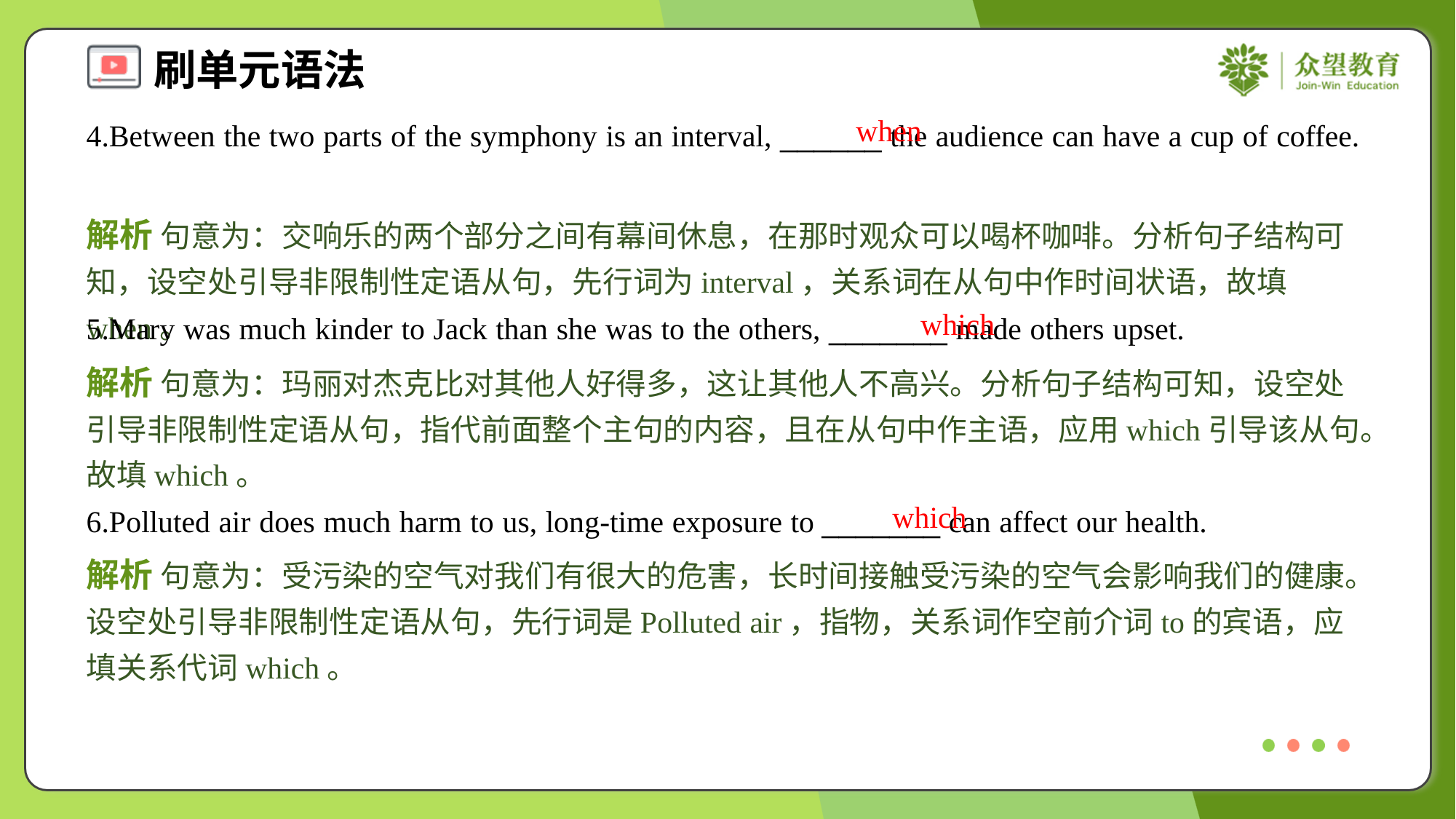

when
4.Between the two parts of the symphony is an interval, ______ the audience can have a cup of coffee.
解析 句意为：交响乐的两个部分之间有幕间休息，在那时观众可以喝杯咖啡。分析句子结构可知，设空处引导非限制性定语从句，先行词为interval，关系词在从句中作时间状语，故填when。
which
5.Mary was much kinder to Jack than she was to the others, _______ made others upset.
解析 句意为：玛丽对杰克比对其他人好得多，这让其他人不高兴。分析句子结构可知，设空处引导非限制性定语从句，指代前面整个主句的内容，且在从句中作主语，应用which引导该从句。故填which。
which
6.Polluted air does much harm to us, long-time exposure to _______ can affect our health.
解析 句意为：受污染的空气对我们有很大的危害，长时间接触受污染的空气会影响我们的健康。设空处引导非限制性定语从句，先行词是Polluted air，指物，关系词作空前介词to的宾语，应填关系代词which。